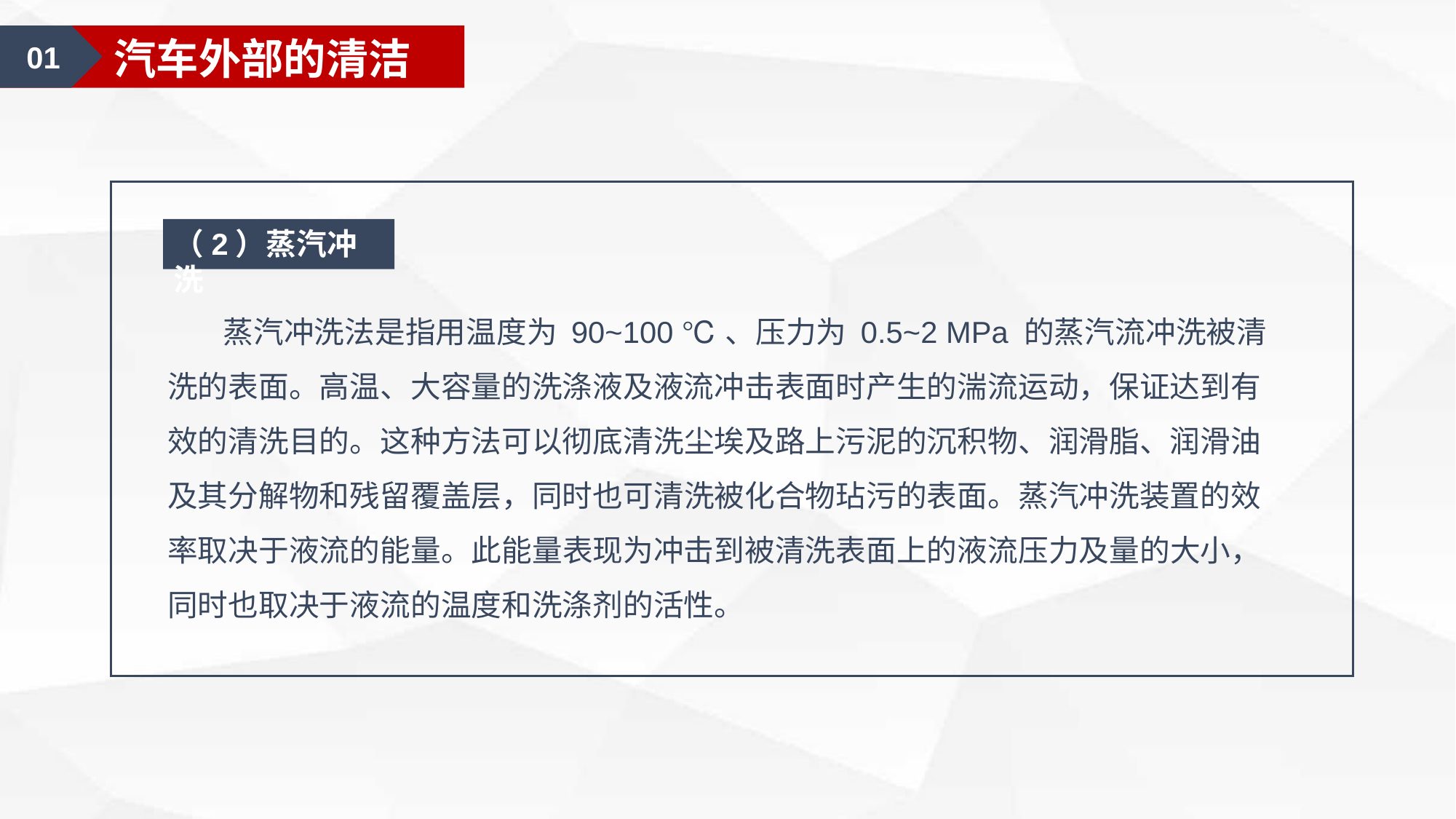

01
汽车美容护理用品

01
汽车外部的清洁

（2）蒸汽冲洗
       蒸汽冲洗法是指用温度为 90~100 ℃、压力为 0.5~2 MPa 的蒸汽流冲洗被清洗的表面。高温、大容量的洗涤液及液流冲击表面时产生的湍流运动，保证达到有效的清洗目的。这种方法可以彻底清洗尘埃及路上污泥的沉积物、润滑脂、润滑油及其分解物和残留覆盖层，同时也可清洗被化合物玷污的表面。蒸汽冲洗装置的效率取决于液流的能量。此能量表现为冲击到被清洗表面上的液流压力及量的大小，同时也取决于液流的温度和洗涤剂的活性。